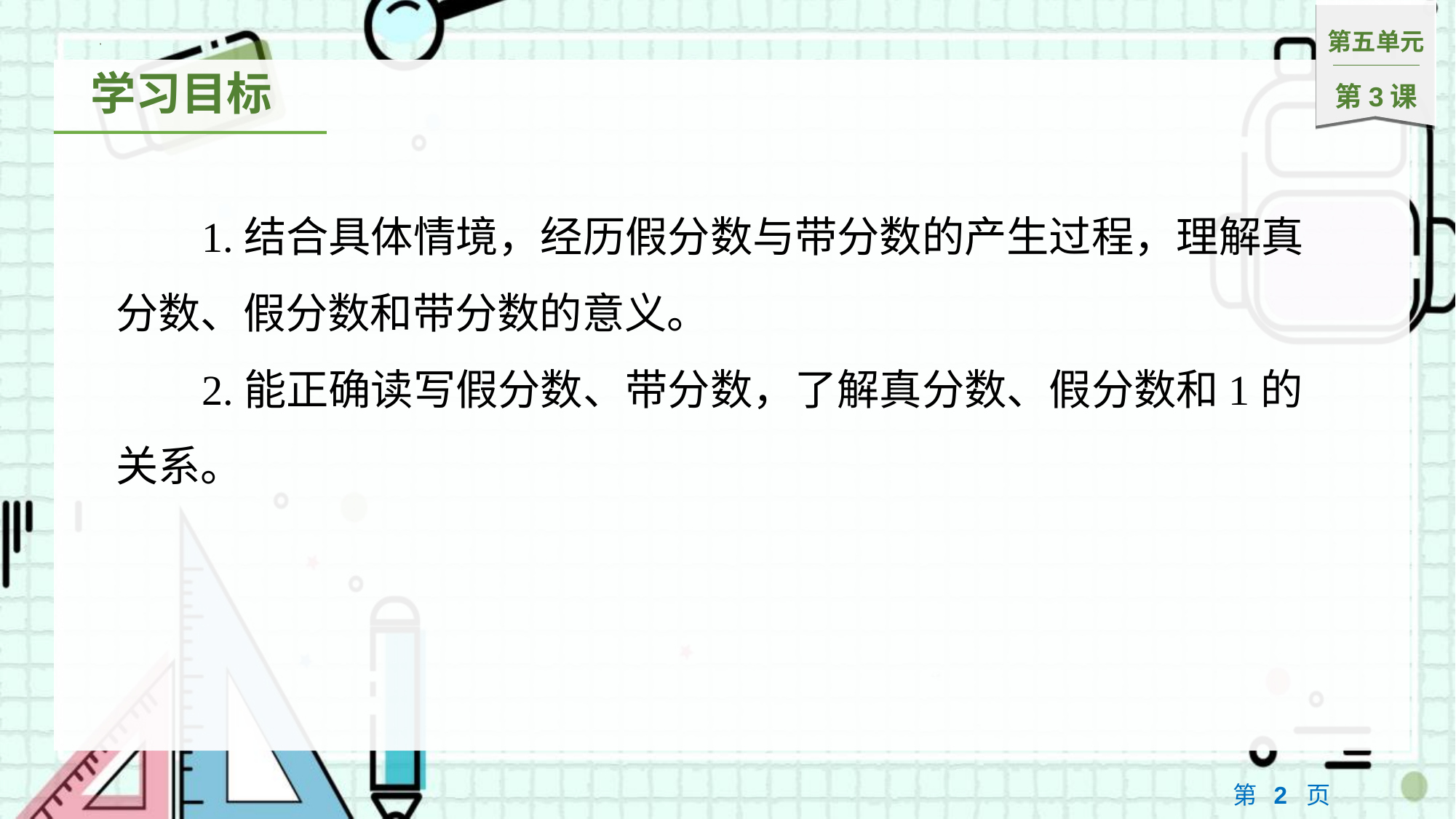

1.结合具体情境，经历假分数与带分数的产生过程，理解真分数、假分数和带分数的意义。
2.能正确读写假分数、带分数，了解真分数、假分数和1的关系。